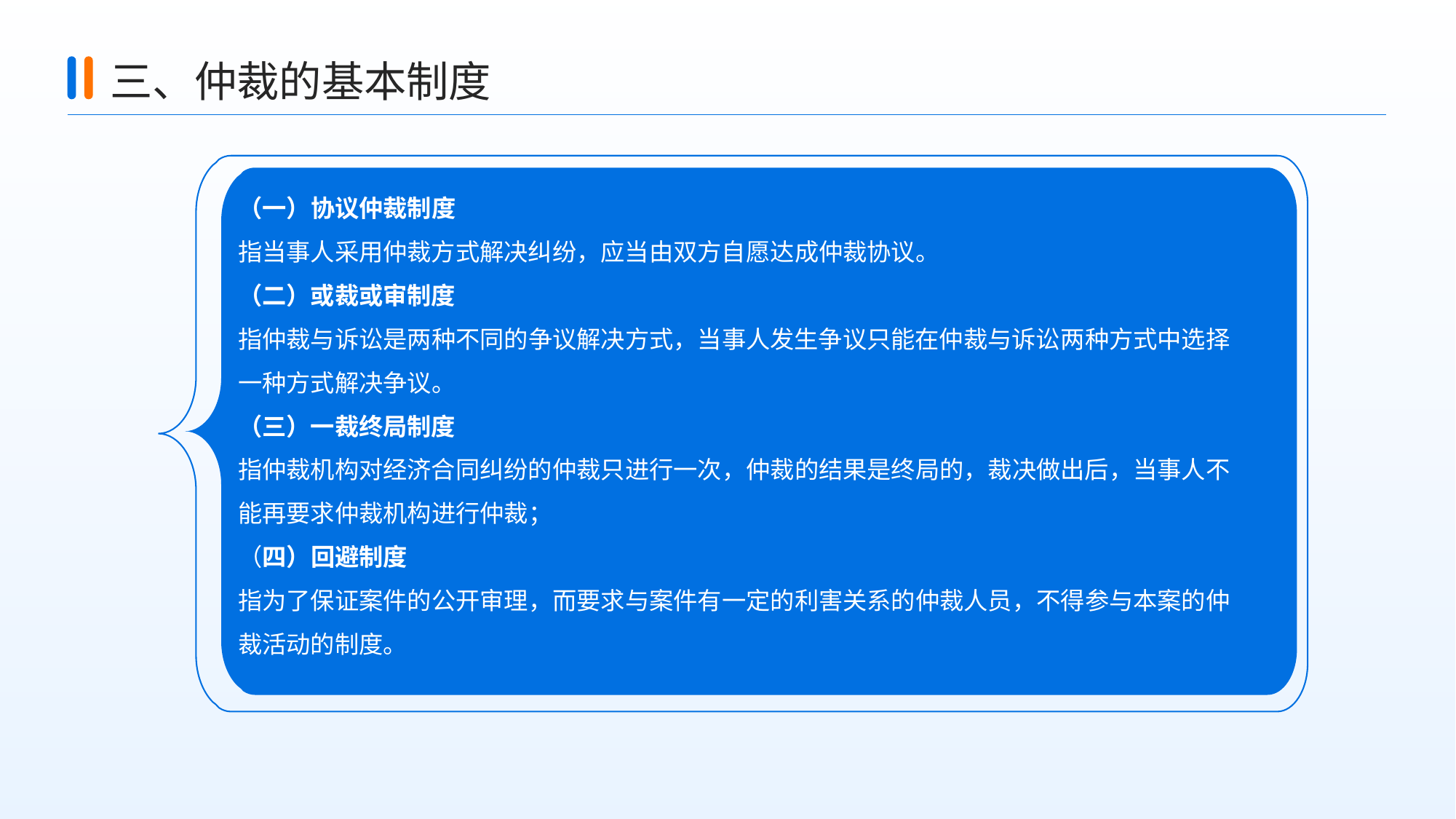

三、仲裁的基本制度

（一）协议仲裁制度
指当事人采用仲裁方式解决纠纷，应当由双方自愿达成仲裁协议。
（二）或裁或审制度
指仲裁与诉讼是两种不同的争议解决方式，当事人发生争议只能在仲裁与诉讼两种方式中选择一种方式解决争议。
（三）一裁终局制度
指仲裁机构对经济合同纠纷的仲裁只进行一次，仲裁的结果是终局的，裁决做出后，当事人不能再要求仲裁机构进行仲裁；
（四）回避制度
指为了保证案件的公开审理，而要求与案件有一定的利害关系的仲裁人员，不得参与本案的仲裁活动的制度。